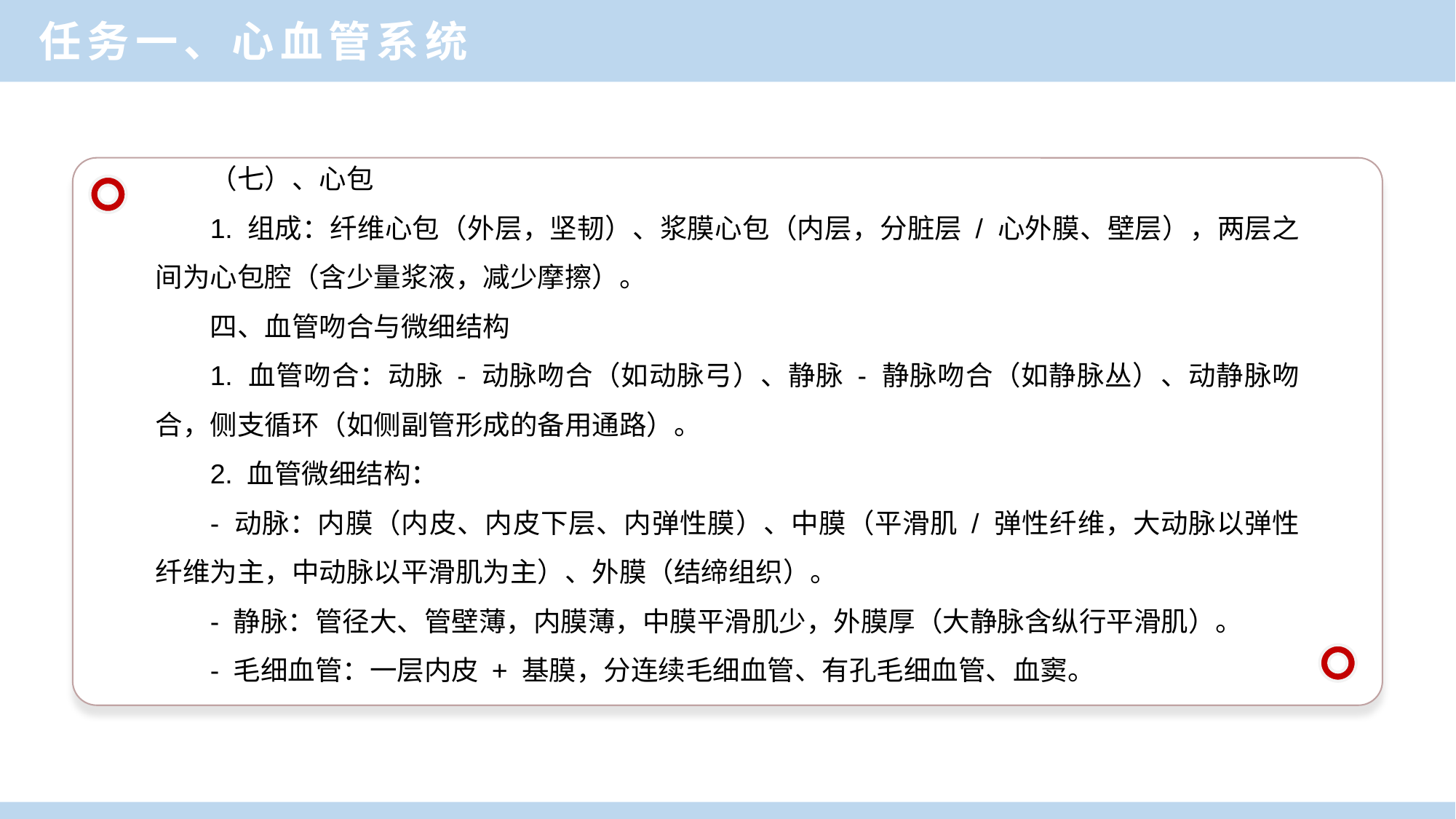

任务一、心血管系统
（七）、心包
1. 组成：纤维心包（外层，坚韧）、浆膜心包（内层，分脏层 / 心外膜、壁层），两层之间为心包腔（含少量浆液，减少摩擦）。
四、血管吻合与微细结构
1. 血管吻合：动脉 - 动脉吻合（如动脉弓）、静脉 - 静脉吻合（如静脉丛）、动静脉吻合，侧支循环（如侧副管形成的备用通路）。
2. 血管微细结构：
- 动脉：内膜（内皮、内皮下层、内弹性膜）、中膜（平滑肌 / 弹性纤维，大动脉以弹性纤维为主，中动脉以平滑肌为主）、外膜（结缔组织）。
- 静脉：管径大、管壁薄，内膜薄，中膜平滑肌少，外膜厚（大静脉含纵行平滑肌）。
- 毛细血管：一层内皮 + 基膜，分连续毛细血管、有孔毛细血管、血窦。